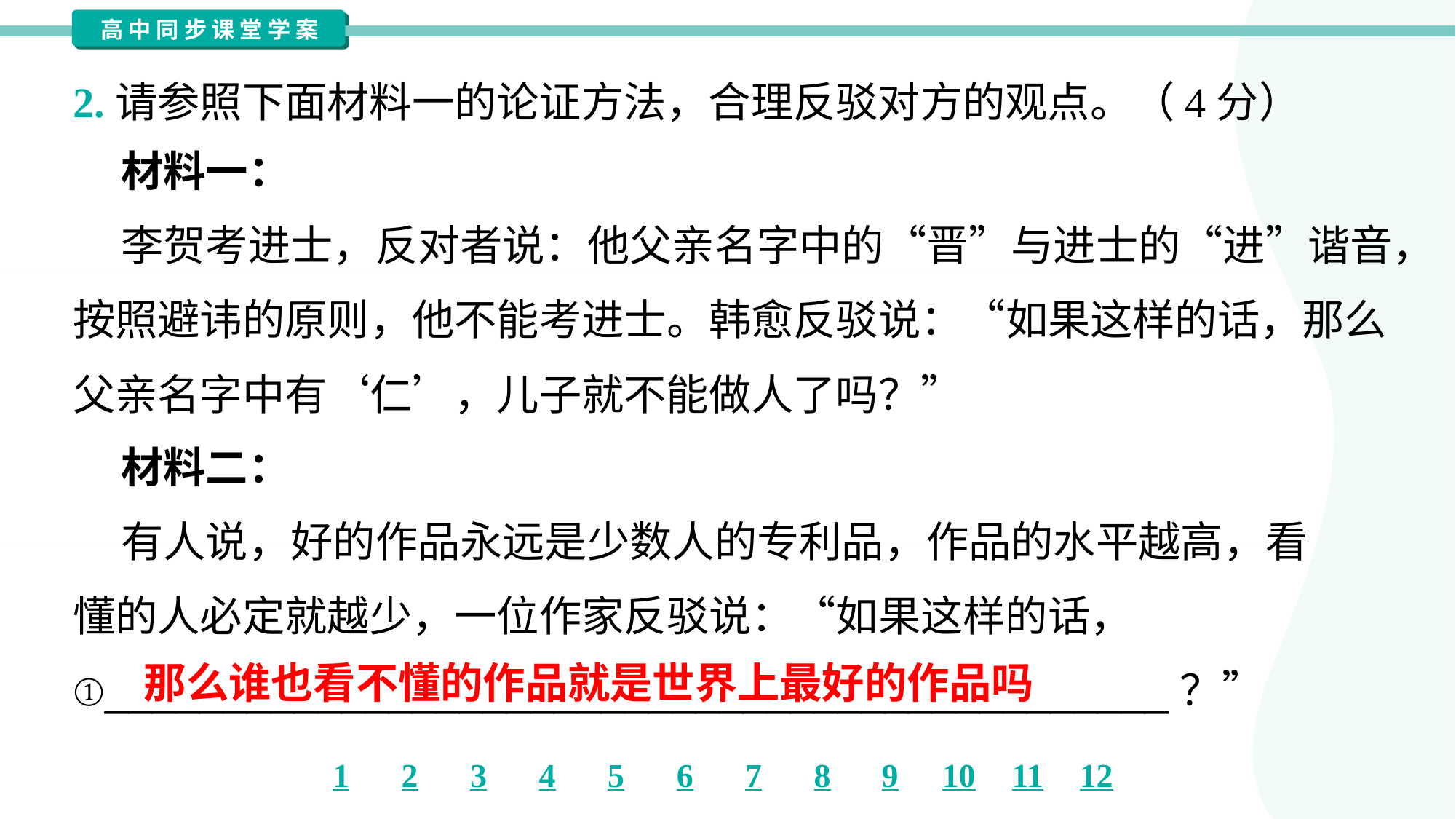

2.请参照下面材料一的论证方法，合理反驳对方的观点。（4分）
    材料一：
    李贺考进士，反对者说：他父亲名字中的“晋”与进士的“进”谐音，
按照避讳的原则，他不能考进士。韩愈反驳说：“如果这样的话，那么
父亲名字中有‘仁’，儿子就不能做人了吗？”
    材料二：
    有人说，好的作品永远是少数人的专利品，作品的水平越高，看
懂的人必定就越少，一位作家反驳说：“如果这样的话，
①_____________________________________________？”
那么谁也看不懂的作品就是世界上最好的作品吗